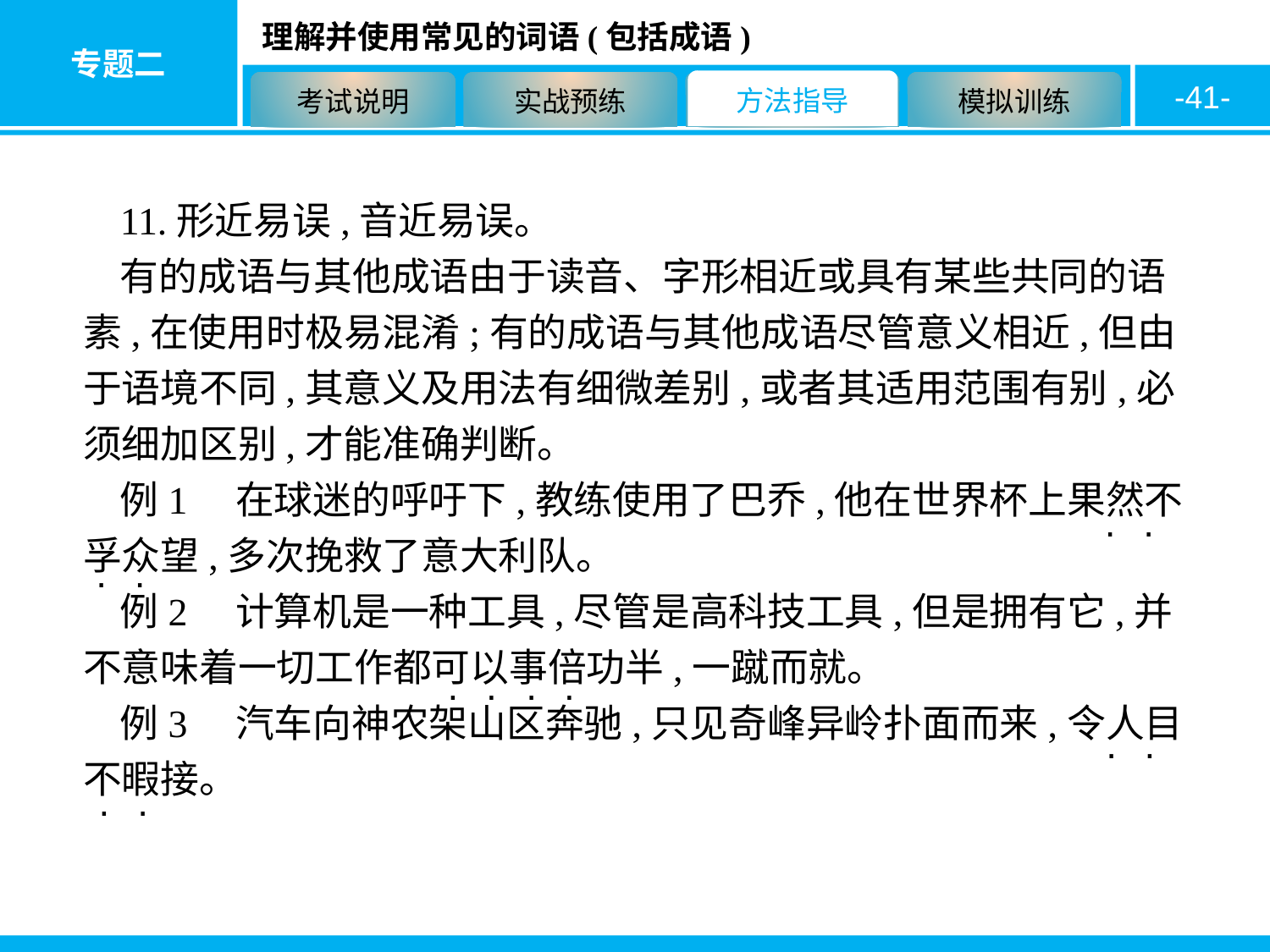

-41-
11.形近易误,音近易误。
有的成语与其他成语由于读音、字形相近或具有某些共同的语素,在使用时极易混淆;有的成语与其他成语尽管意义相近,但由于语境不同,其意义及用法有细微差别,或者其适用范围有别,必须细加区别,才能准确判断。
例1　在球迷的呼吁下,教练使用了巴乔,他在世界杯上果然不孚众望,多次挽救了意大利队。
例2　计算机是一种工具,尽管是高科技工具,但是拥有它,并不意味着一切工作都可以事倍功半,一蹴而就。
例3　汽车向神农架山区奔驰,只见奇峰异岭扑面而来,令人目不暇接。
·
·
·
·
·
·
·
·
·
·
·
·